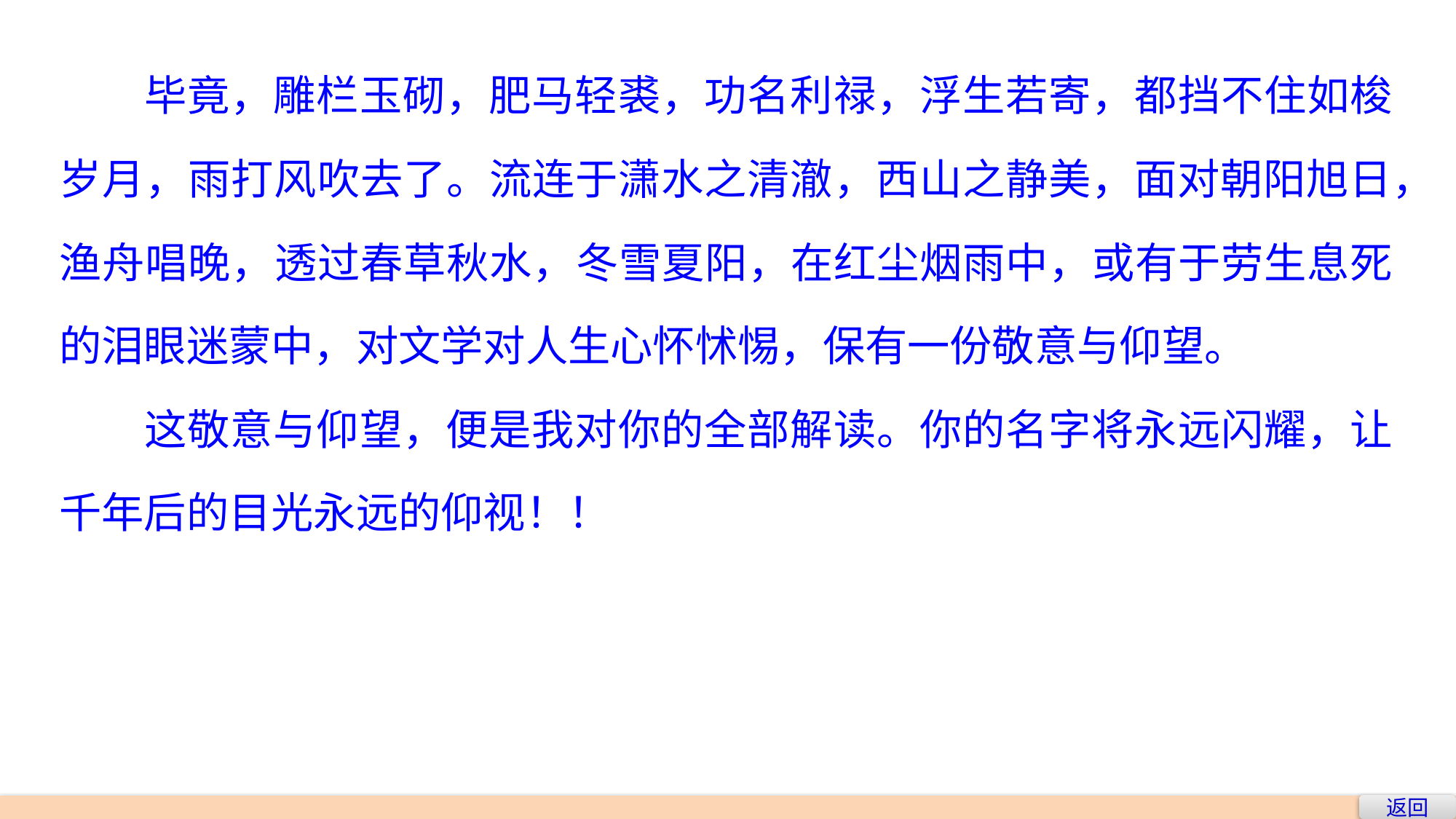

毕竟，雕栏玉砌，肥马轻裘，功名利禄，浮生若寄，都挡不住如梭岁月，雨打风吹去了。流连于潇水之清澈，西山之静美，面对朝阳旭日，渔舟唱晚，透过春草秋水，冬雪夏阳，在红尘烟雨中，或有于劳生息死的泪眼迷蒙中，对文学对人生心怀怵惕，保有一份敬意与仰望。
这敬意与仰望，便是我对你的全部解读。你的名字将永远闪耀，让千年后的目光永远的仰视！！
返回